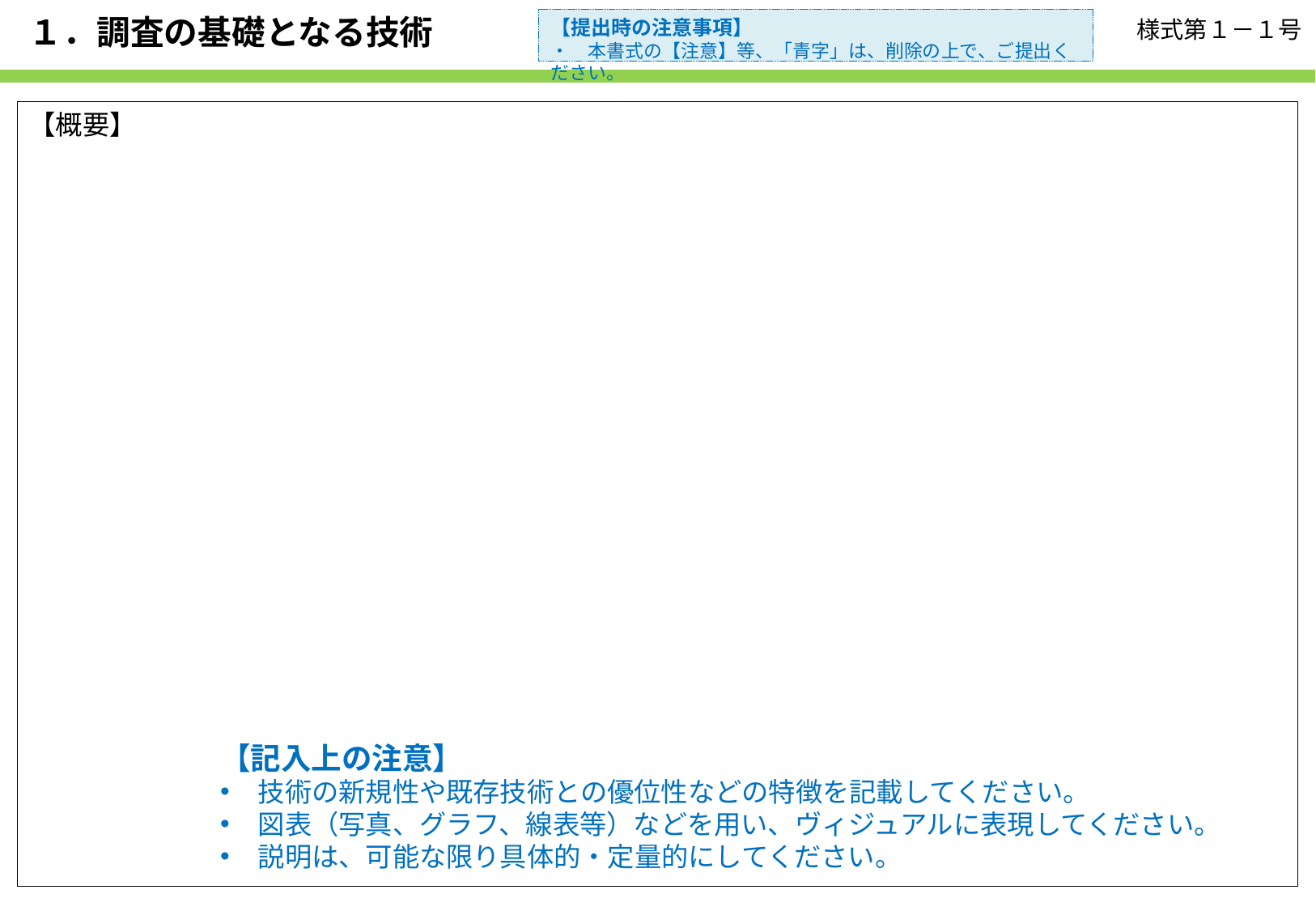

# １．調査の基礎となる技術
【提出時の注意事項】
・　本書式の【注意】等、「青字」は、削除の上で、ご提出ください。
様式第１－１号
【概要】
【記入上の注意】
技術の新規性や既存技術との優位性などの特徴を記載してください。
図表（写真、グラフ、線表等）などを用い、ヴィジュアルに表現してください。
説明は、可能な限り具体的・定量的にしてください。